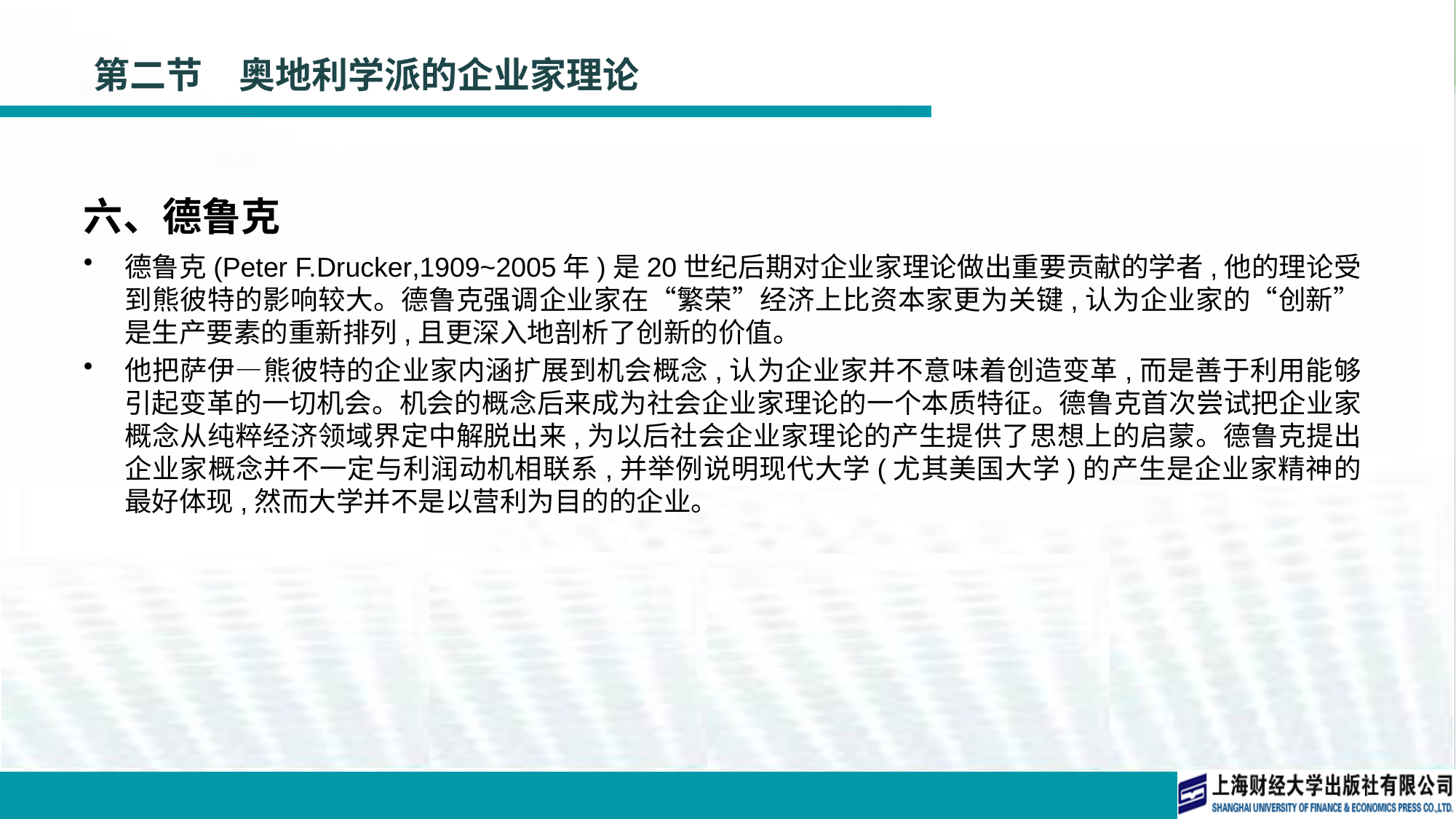

# 第二节　奥地利学派的企业家理论
六、德鲁克
德鲁克(Peter F.Drucker,1909~2005年)是20世纪后期对企业家理论做出重要贡献的学者,他的理论受到熊彼特的影响较大。德鲁克强调企业家在“繁荣”经济上比资本家更为关键,认为企业家的“创新”是生产要素的重新排列,且更深入地剖析了创新的价值。
他把萨伊—熊彼特的企业家内涵扩展到机会概念,认为企业家并不意味着创造变革,而是善于利用能够引起变革的一切机会。机会的概念后来成为社会企业家理论的一个本质特征。德鲁克首次尝试把企业家概念从纯粹经济领域界定中解脱出来,为以后社会企业家理论的产生提供了思想上的启蒙。德鲁克提出企业家概念并不一定与利润动机相联系,并举例说明现代大学(尤其美国大学)的产生是企业家精神的最好体现,然而大学并不是以营利为目的的企业。